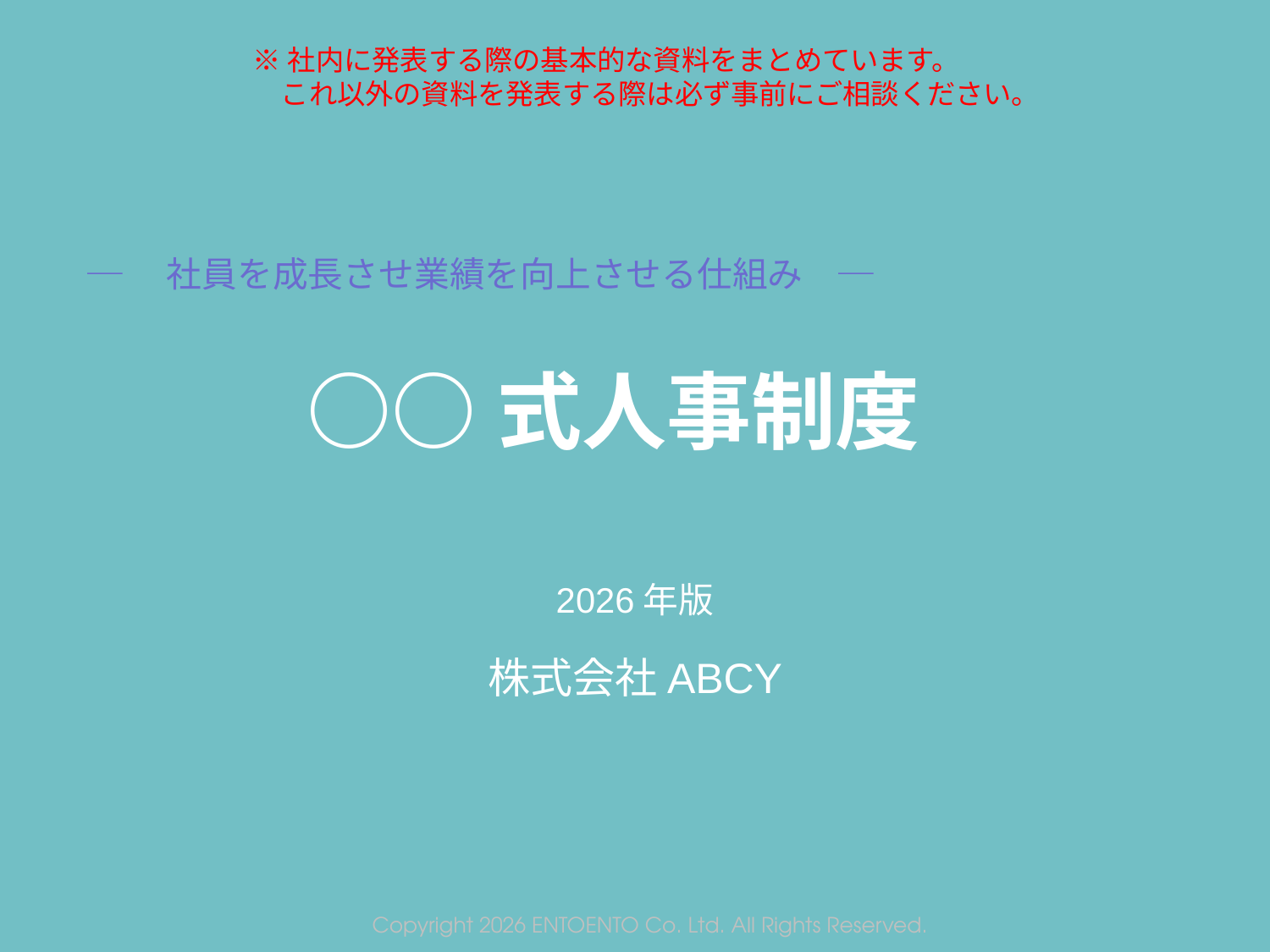

※社内に発表する際の基本的な資料をまとめています。
　これ以外の資料を発表する際は必ず事前にご相談ください。
─　社員を成長させ業績を向上させる仕組み　─
# ○○式人事制度
2026年版
株式会社ABCY
Copyright 2026 ENTOENTO Co. Ltd. All Rights Reserved.